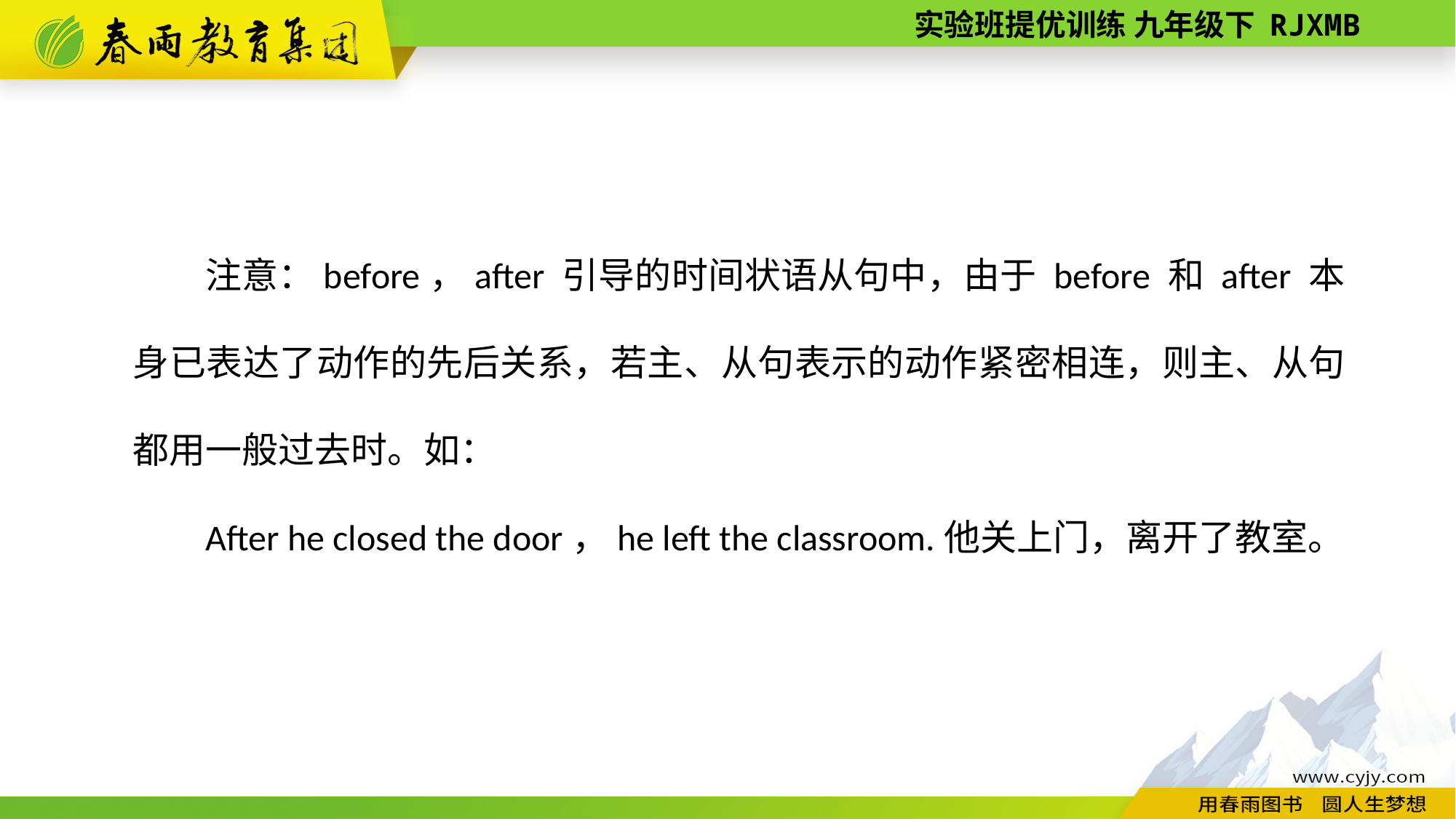

注意：before，after 引导的时间状语从句中，由于 before 和 after 本身已表达了动作的先后关系，若主、从句表示的动作紧密相连，则主、从句都用一般过去时。如：
After he closed the door，he left the classroom.他关上门，离开了教室。